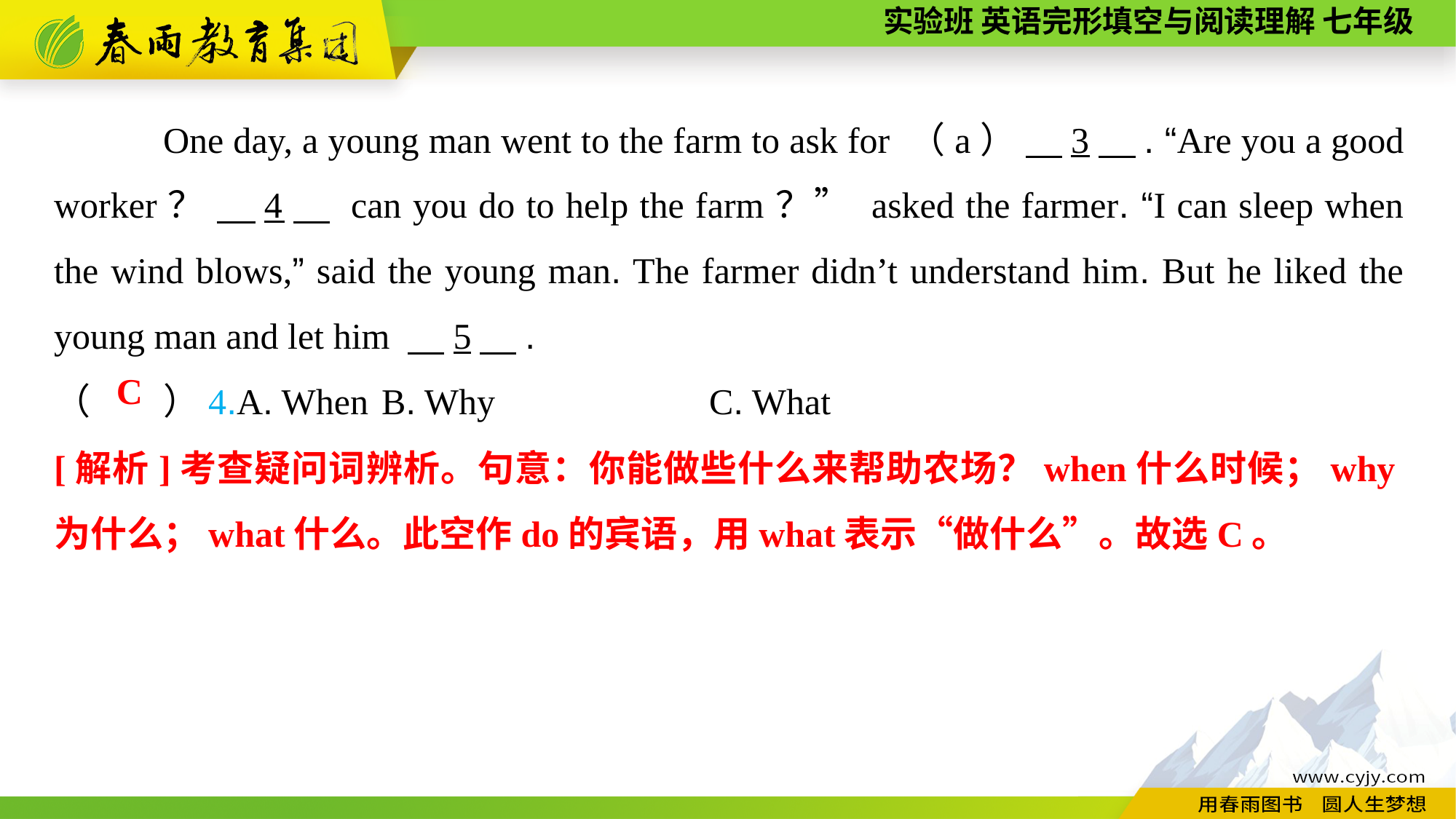

One day, a young man went to the farm to ask for （a） 　3　. “Are you a good worker？ 　4　 can you do to help the farm？” asked the farmer. “I can sleep when the wind blows,” said the young man. The farmer didn’t understand him. But he liked the young man and let him 　5　.
（　　）4.A. When	B. Why		C. What
C
[解析]考查疑问词辨析。句意：你能做些什么来帮助农场？when什么时候；why为什么；what什么。此空作do的宾语，用what表示“做什么”。故选C。